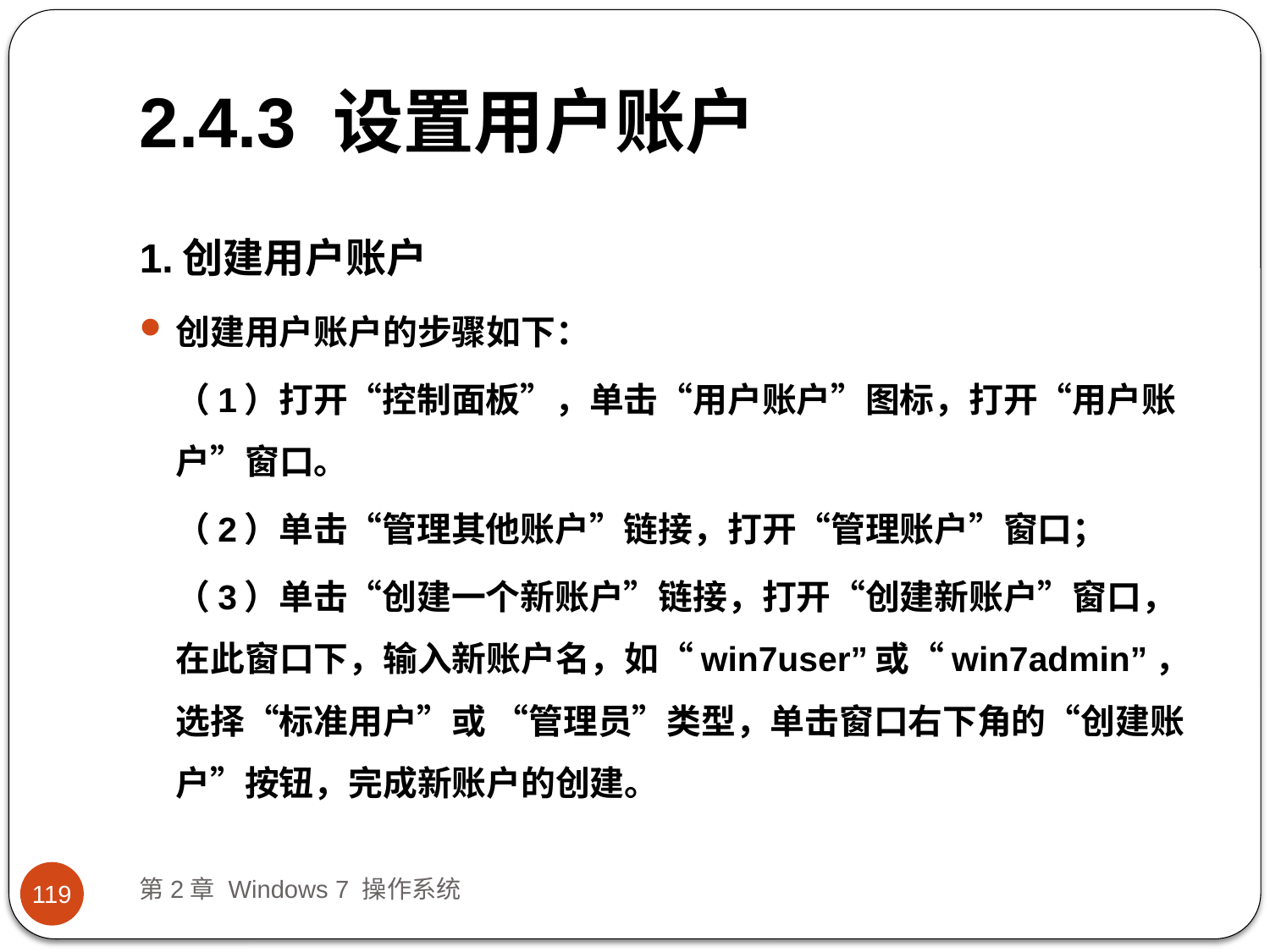

# 2.4.3 设置用户账户
1.创建用户账户
创建用户账户的步骤如下：
（1）打开“控制面板”，单击“用户账户”图标，打开“用户账户”窗口。
（2）单击“管理其他账户”链接，打开“管理账户”窗口；
（3）单击“创建一个新账户”链接，打开“创建新账户”窗口，在此窗口下，输入新账户名，如“win7user”或“win7admin”，选择“标准用户”或 “管理员”类型，单击窗口右下角的“创建账户”按钮，完成新账户的创建。
第2章 Windows 7 操作系统
119